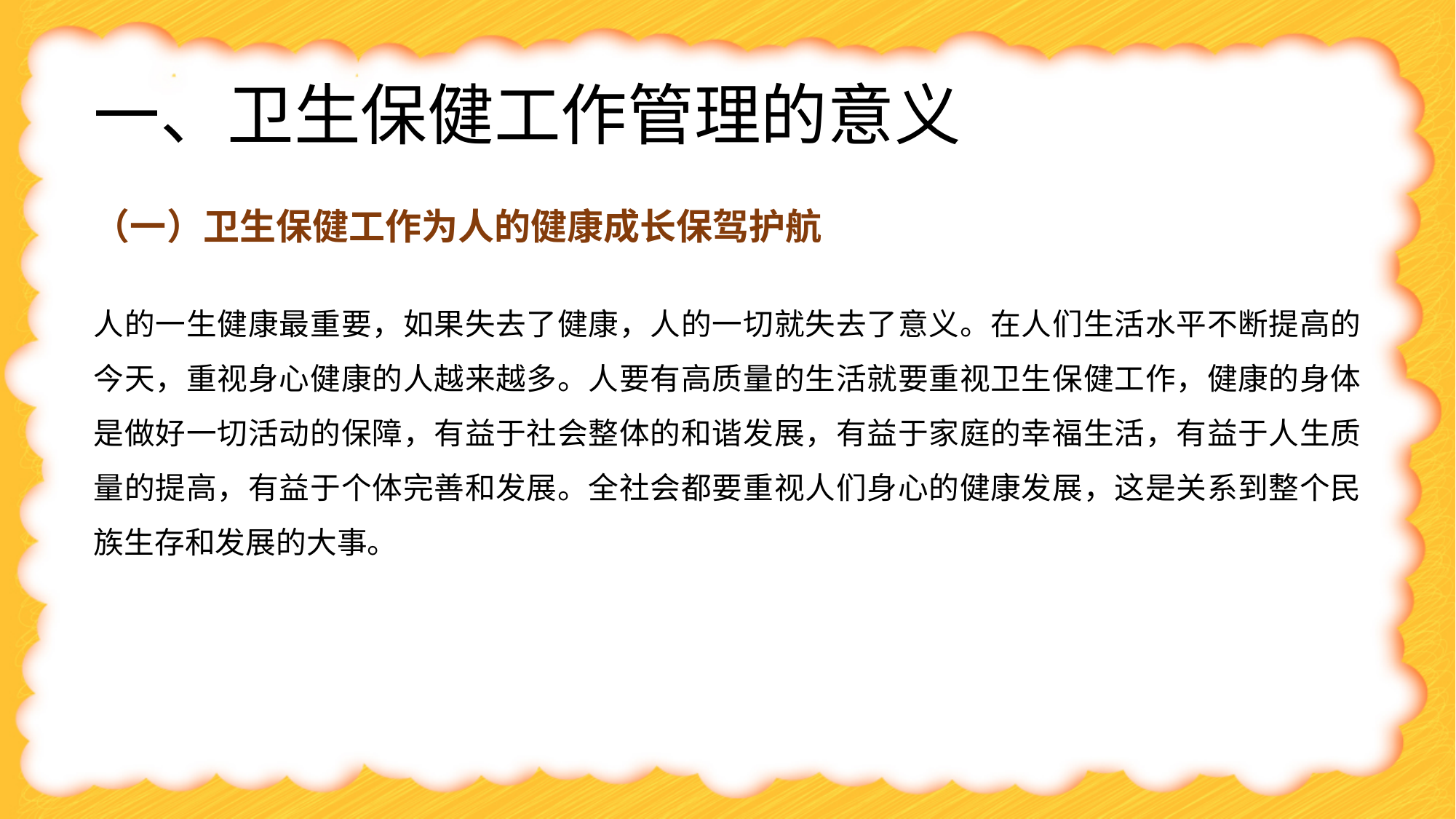

一、卫生保健工作管理的意义
（一）卫生保健工作为人的健康成长保驾护航
人的一生健康最重要，如果失去了健康，人的一切就失去了意义。在人们生活水平不断提高的今天，重视身心健康的人越来越多。人要有高质量的生活就要重视卫生保健工作，健康的身体是做好一切活动的保障，有益于社会整体的和谐发展，有益于家庭的幸福生活，有益于人生质量的提高，有益于个体完善和发展。全社会都要重视人们身心的健康发展，这是关系到整个民族生存和发展的大事。